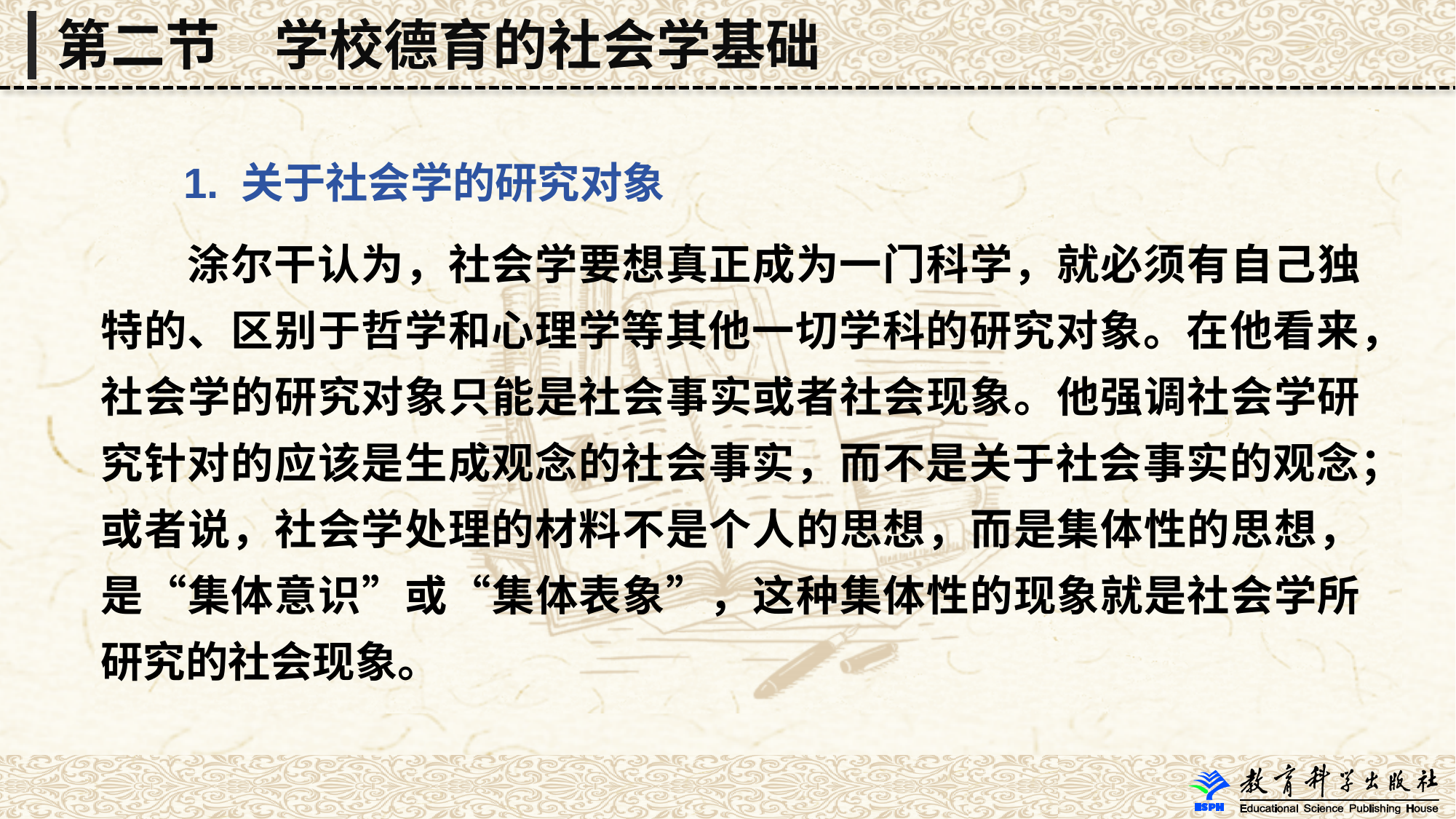

第二节　学校德育的社会学基础
       1. 关于社会学的研究对象

       涂尔干认为，社会学要想真正成为一门科学，就必须有自己独特的、区别于哲学和心理学等其他一切学科的研究对象。在他看来，社会学的研究对象只能是社会事实或者社会现象。他强调社会学研究针对的应该是生成观念的社会事实，而不是关于社会事实的观念；或者说，社会学处理的材料不是个人的思想，而是集体性的思想，是“集体意识”或“集体表象”，这种集体性的现象就是社会学所研究的社会现象。